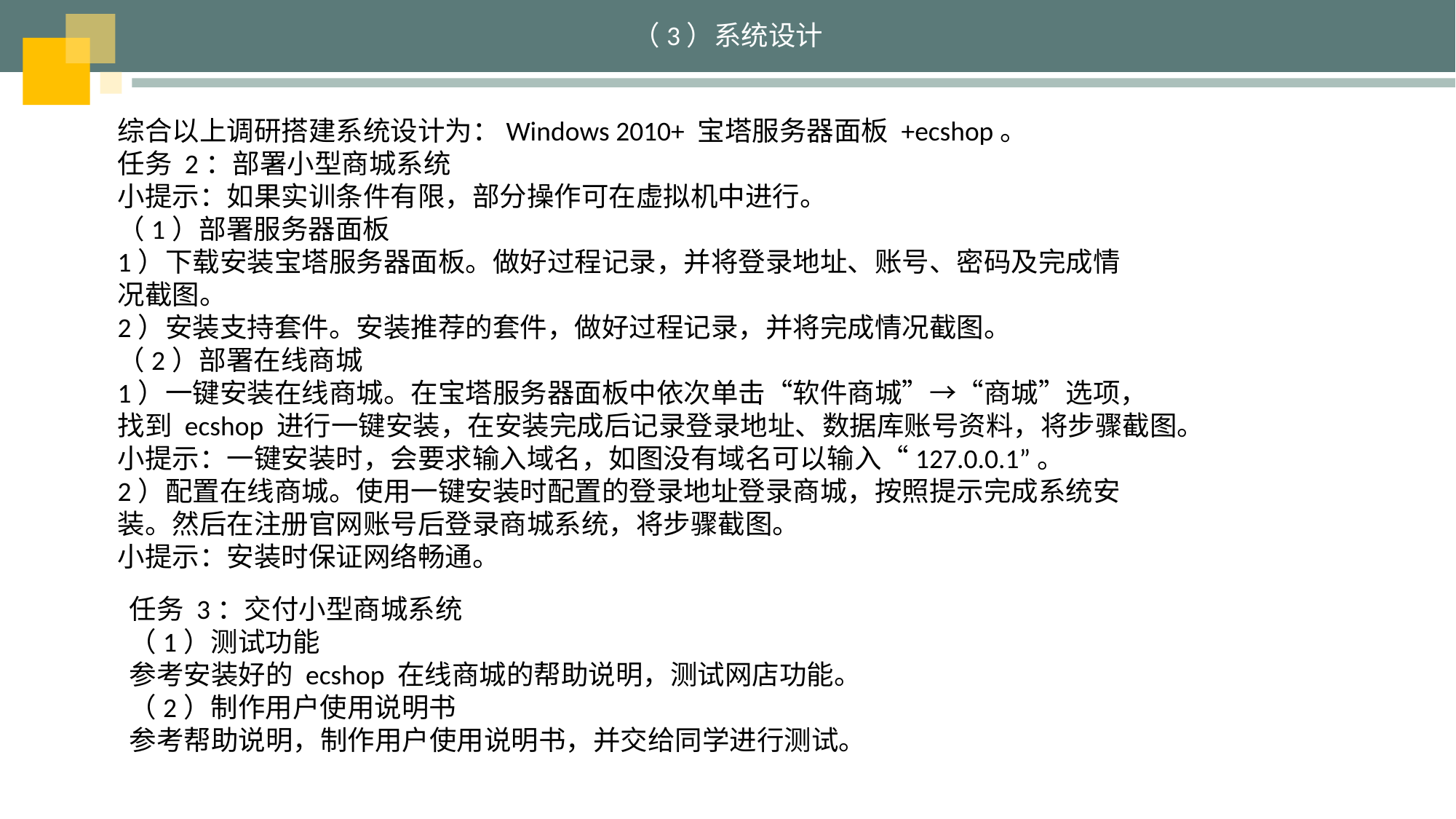

（3）系统设计

综合以上调研搭建系统设计为：Windows 2010+ 宝塔服务器面板 +ecshop。
任务 2：部署小型商城系统
小提示：如果实训条件有限，部分操作可在虚拟机中进行。
（1）部署服务器面板
1）下载安装宝塔服务器面板。做好过程记录，并将登录地址、账号、密码及完成情
况截图。
2）安装支持套件。安装推荐的套件，做好过程记录，并将完成情况截图。
（2）部署在线商城
1）一键安装在线商城。在宝塔服务器面板中依次单击“软件商城”→“商城”选项，
找到 ecshop 进行一键安装，在安装完成后记录登录地址、数据库账号资料，将步骤截图。
小提示：一键安装时，会要求输入域名，如图没有域名可以输入“127.0.0.1”。
2）配置在线商城。使用一键安装时配置的登录地址登录商城，按照提示完成系统安
装。然后在注册官网账号后登录商城系统，将步骤截图。
小提示：安装时保证网络畅通。
任务 3：交付小型商城系统
（1）测试功能
参考安装好的 ecshop 在线商城的帮助说明，测试网店功能。
（2）制作用户使用说明书
参考帮助说明，制作用户使用说明书，并交给同学进行测试。